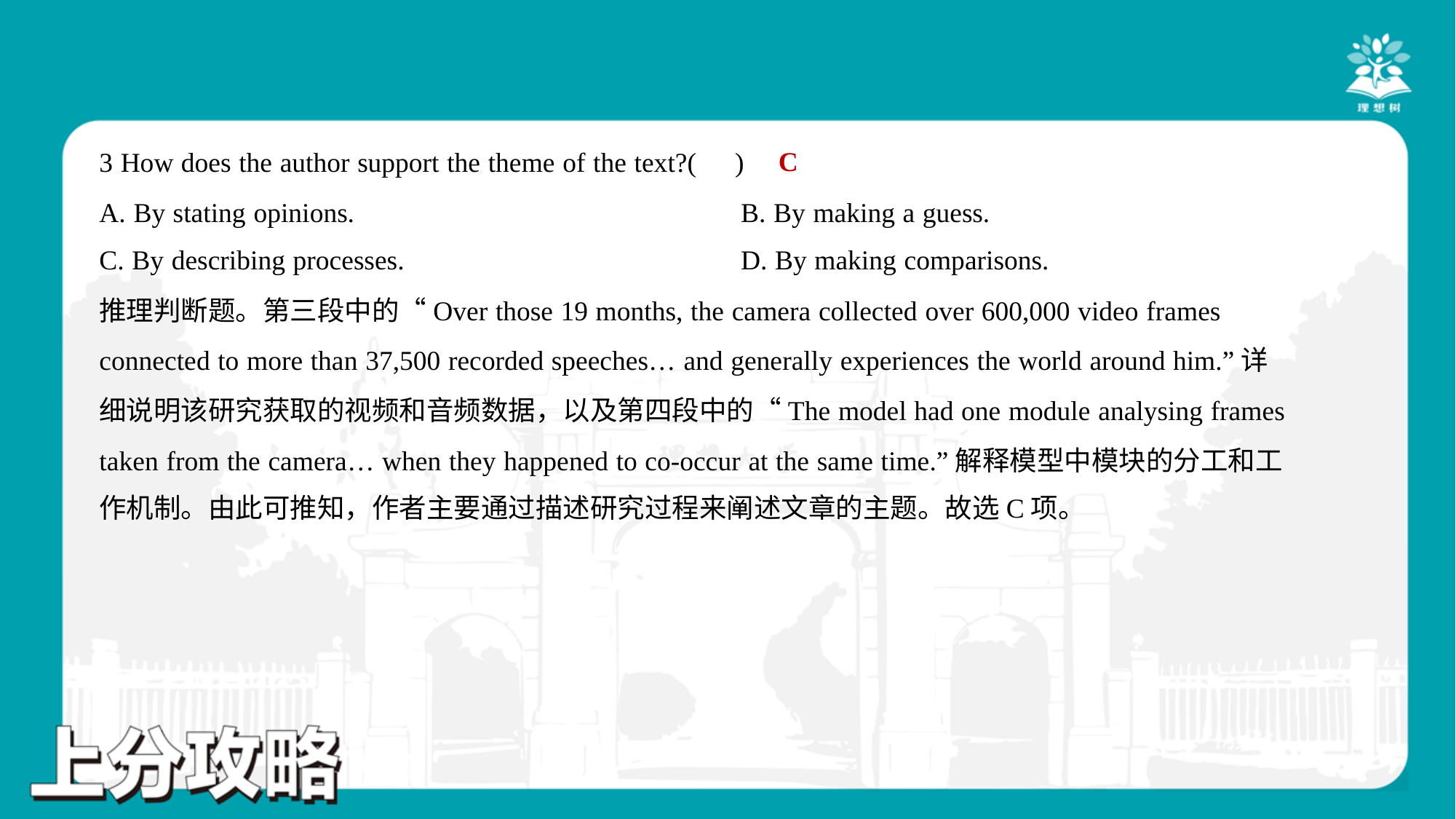

C
3 How does the author support the theme of the text?(     )
A. By stating opinions.	B. By making a guess.
C. By describing processes.	D. By making comparisons.
推理判断题。第三段中的“Over those 19 months, the camera collected over 600,000 video frames
connected to more than 37,500 recorded speeches… and generally experiences the world around him.”详
细说明该研究获取的视频和音频数据，以及第四段中的“The model had one module analysing frames
taken from the camera… when they happened to co-occur at the same time.”解释模型中模块的分工和工
作机制。由此可推知，作者主要通过描述研究过程来阐述文章的主题。故选C项。